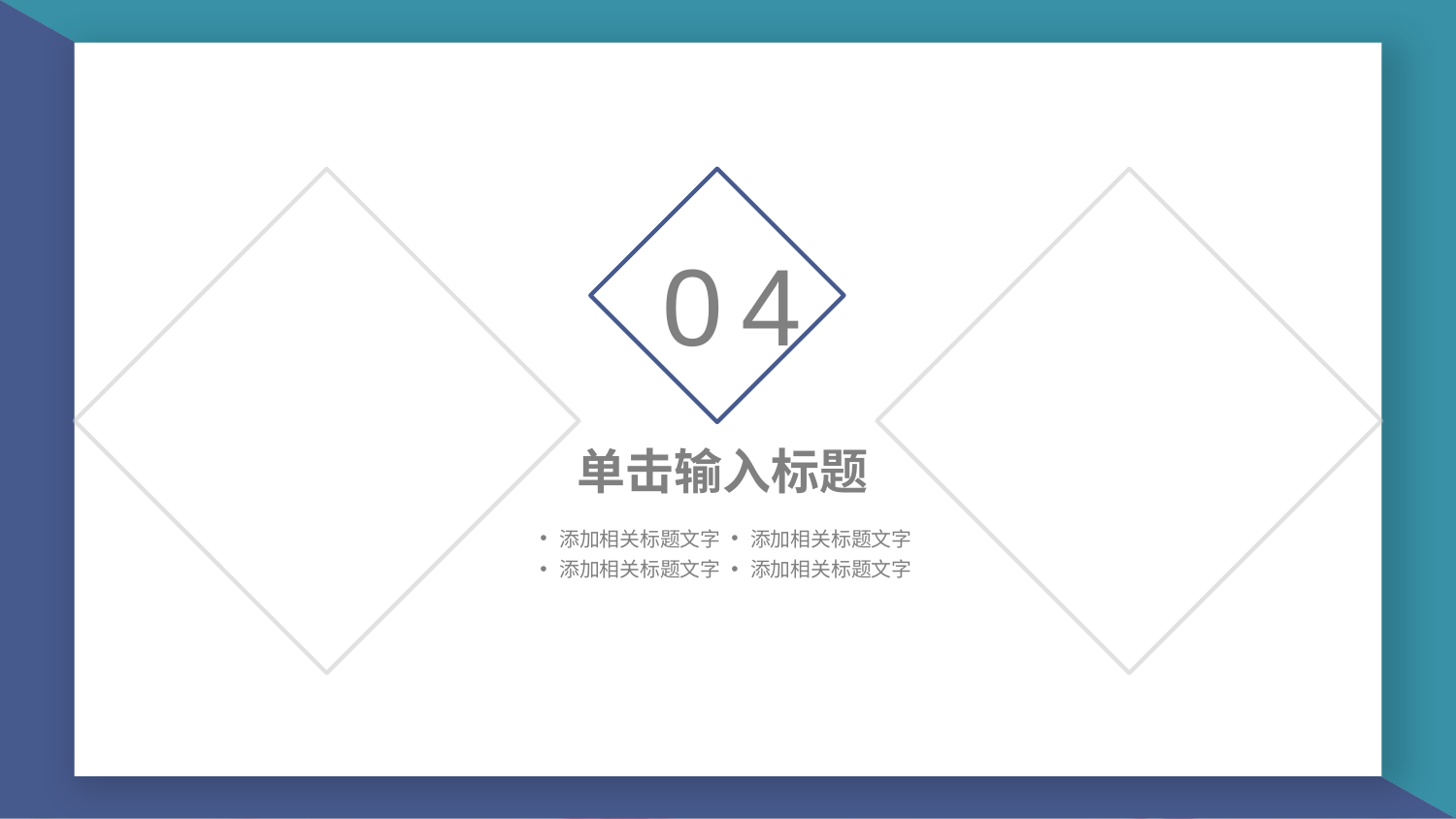

0 4
单击输入标题
添加相关标题文字
添加相关标题文字
添加相关标题文字
添加相关标题文字
PPT下载 http://www.1ppt.com/xiazai/